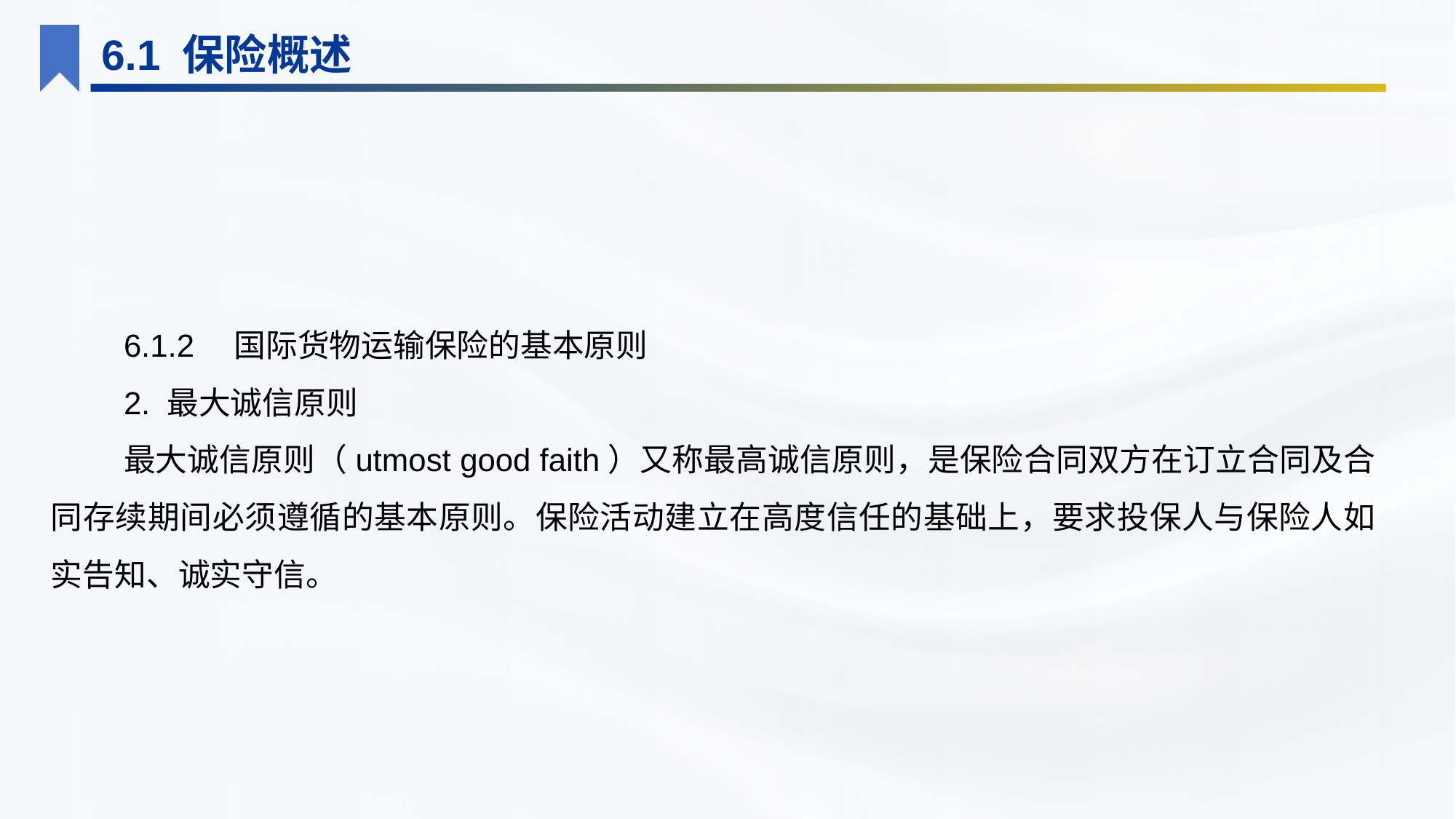

6.1 保险概述
6.1.2　国际货物运输保险的基本原则
2. 最大诚信原则
最大诚信原则（utmost good faith）又称最高诚信原则，是保险合同双方在订立合同及合同存续期间必须遵循的基本原则。保险活动建立在高度信任的基础上，要求投保人与保险人如实告知、诚实守信。